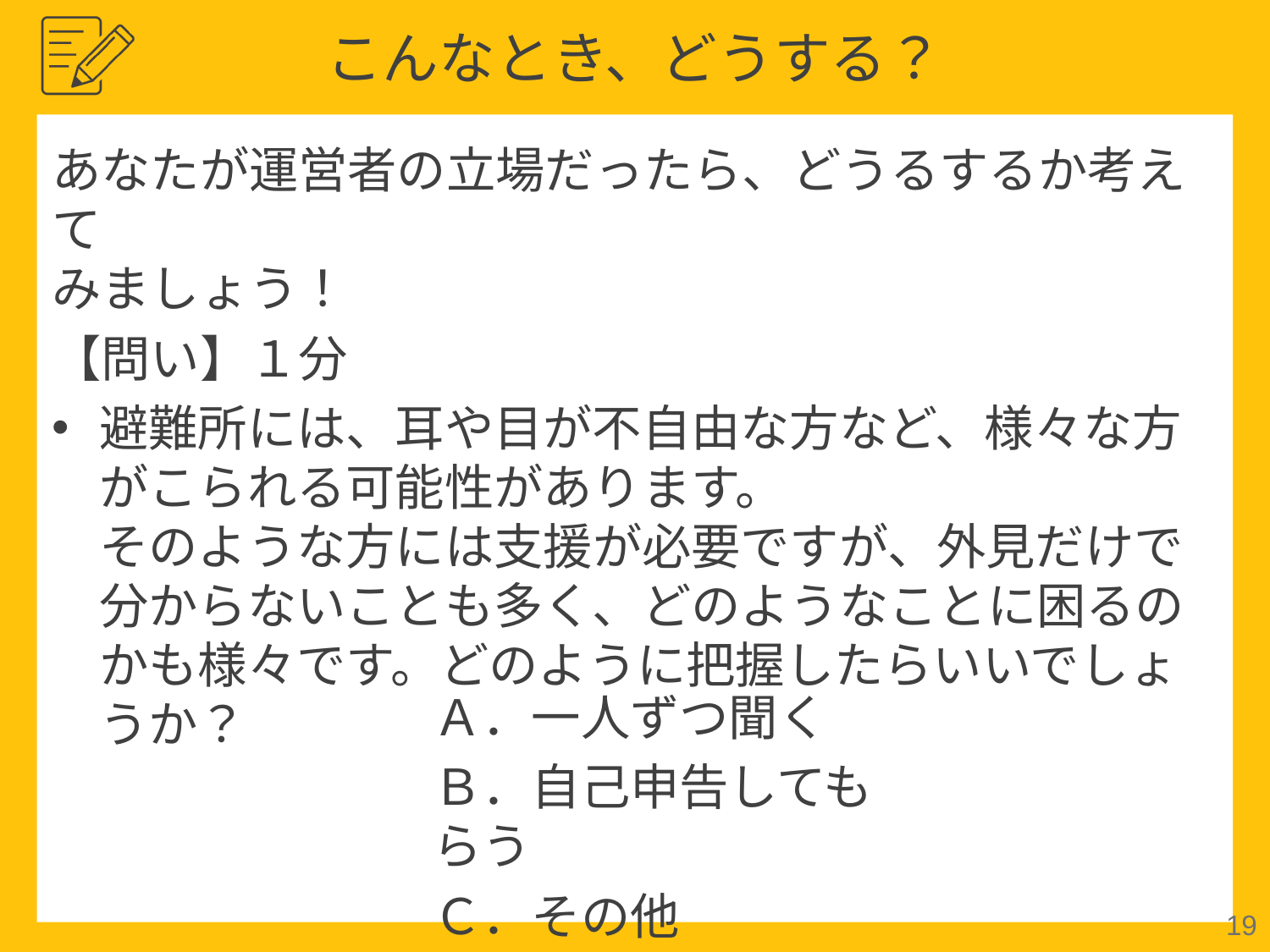

こんなとき、どうする？
あなたが運営者の立場だったら、どうるするか考えて
みましょう！
【問い】１分
避難所には、耳や目が不自由な方など、様々な方がこられる可能性があります。
そのような方には支援が必要ですが、外見だけで
分からないことも多く、どのようなことに困るのかも様々です。どのように把握したらいいでしょうか？
Ａ．一人ずつ聞く
Ｂ．自己申告してもらう
Ｃ．その他
19